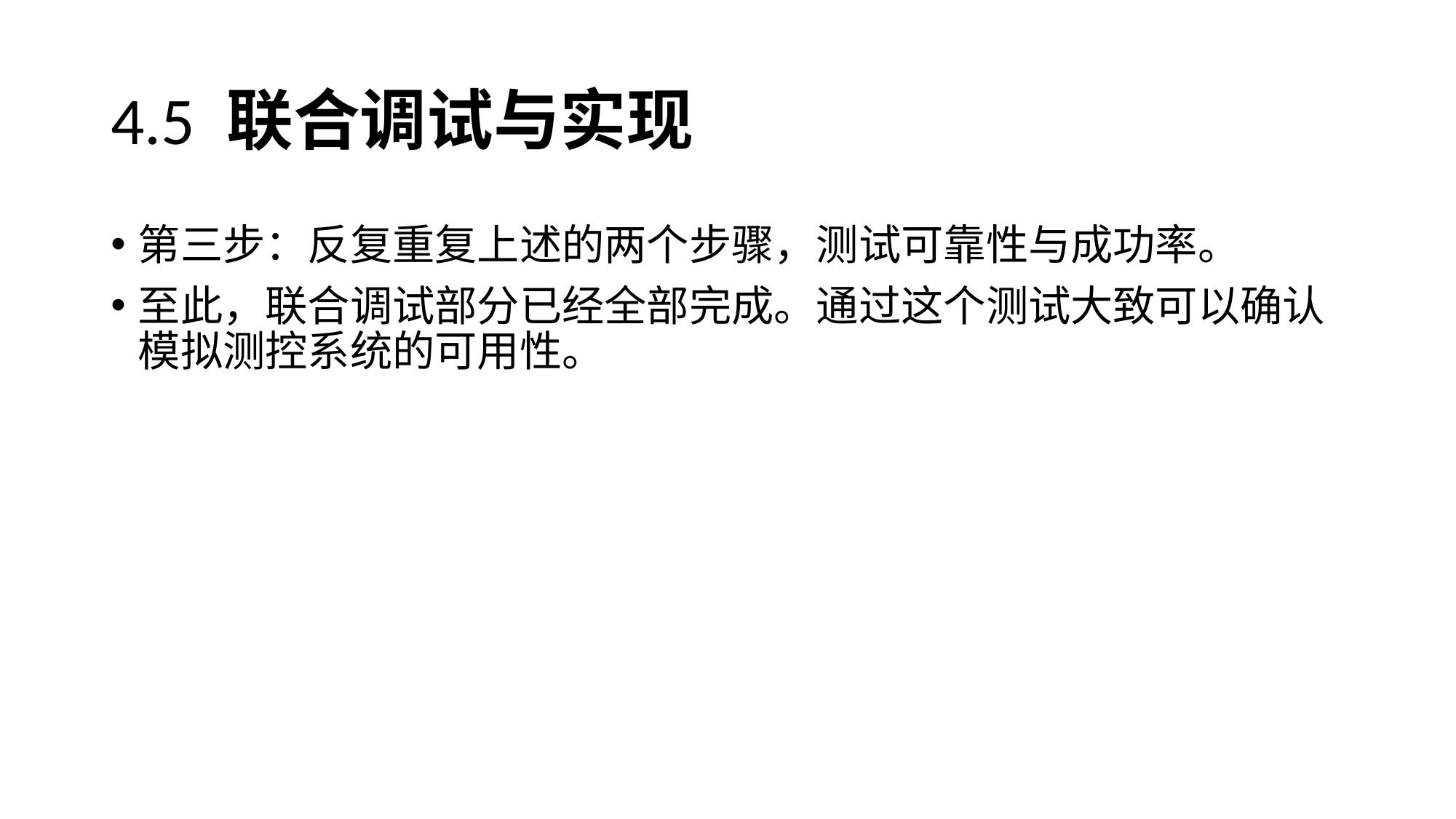

# 4.5 联合调试与实现
第三步：反复重复上述的两个步骤，测试可靠性与成功率。
至此，联合调试部分已经全部完成。通过这个测试大致可以确认模拟测控系统的可用性。